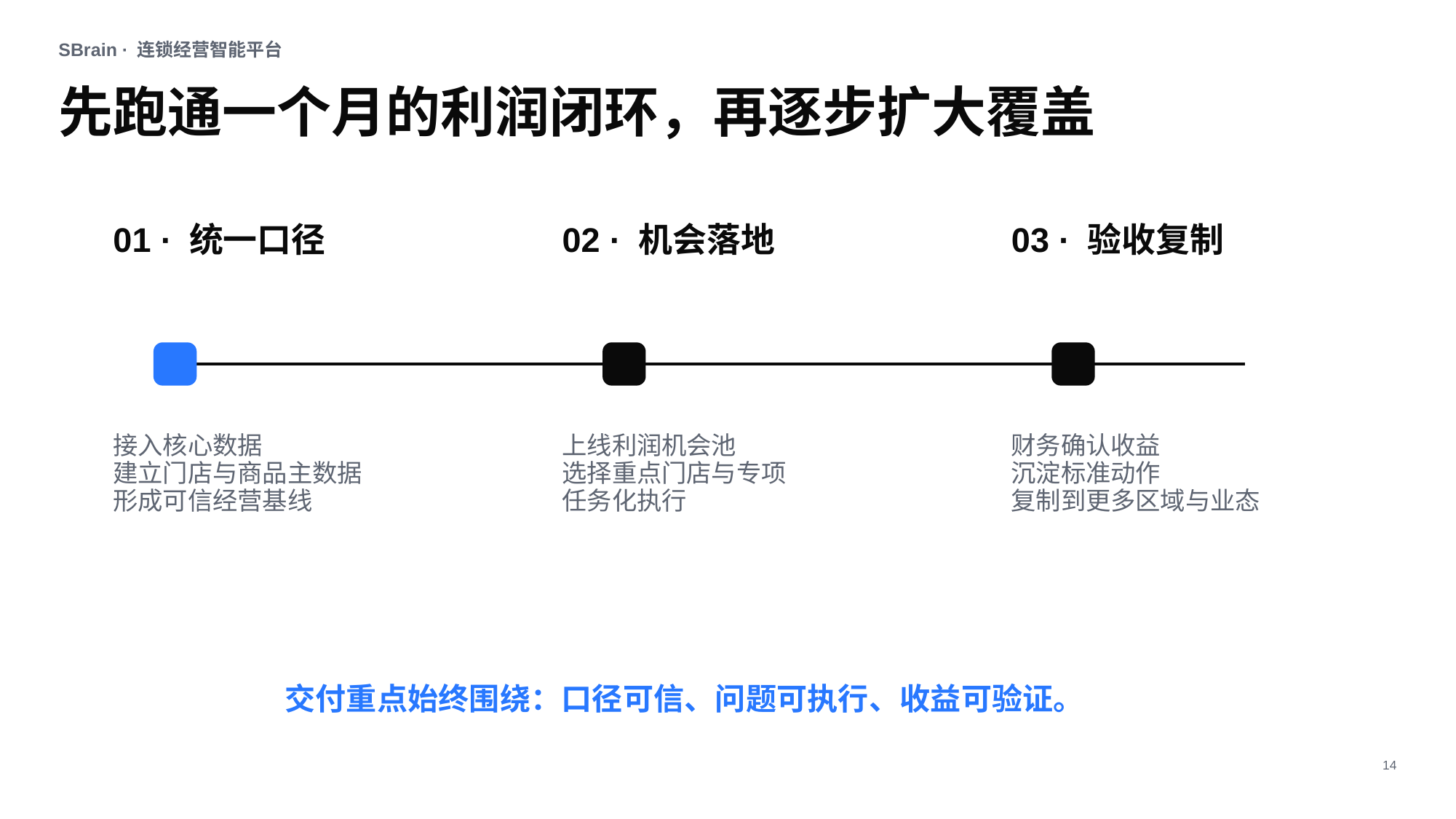

SBrain · 连锁经营智能平台
先跑通一个月的利润闭环，再逐步扩大覆盖
01 · 统一口径
02 · 机会落地
03 · 验收复制

接入核心数据
建立门店与商品主数据
形成可信经营基线
上线利润机会池
选择重点门店与专项
任务化执行
财务确认收益
沉淀标准动作
复制到更多区域与业态
交付重点始终围绕：口径可信、问题可执行、收益可验证。
14